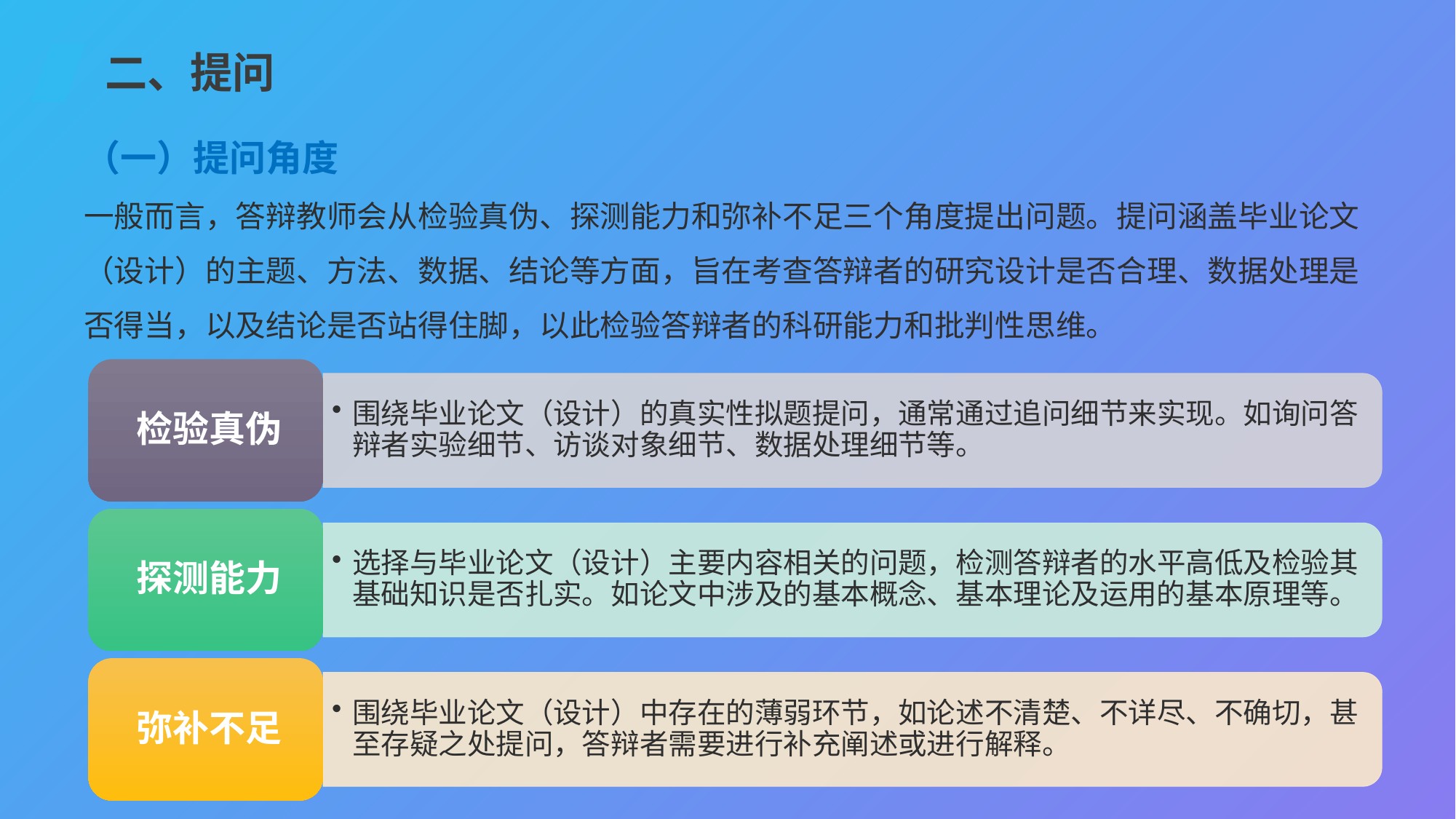

二、提问
（一）提问角度
一般而言，答辩教师会从检验真伪、探测能力和弥补不足三个角度提出问题。提问涵盖毕业论文（设计）的主题、方法、数据、结论等方面，旨在考查答辩者的研究设计是否合理、数据处理是否得当，以及结论是否站得住脚，以此检验答辩者的科研能力和批判性思维。
围绕毕业论文（设计）的真实性拟题提问，通常通过追问细节来实现。如询问答辩者实验细节、访谈对象细节、数据处理细节等。
检验真伪
选择与毕业论文（设计）主要内容相关的问题，检测答辩者的水平高低及检验其基础知识是否扎实。如论文中涉及的基本概念、基本理论及运用的基本原理等。
探测能力
围绕毕业论文（设计）中存在的薄弱环节，如论述不清楚、不详尽、不确切，甚至存疑之处提问，答辩者需要进行补充阐述或进行解释。
弥补不足